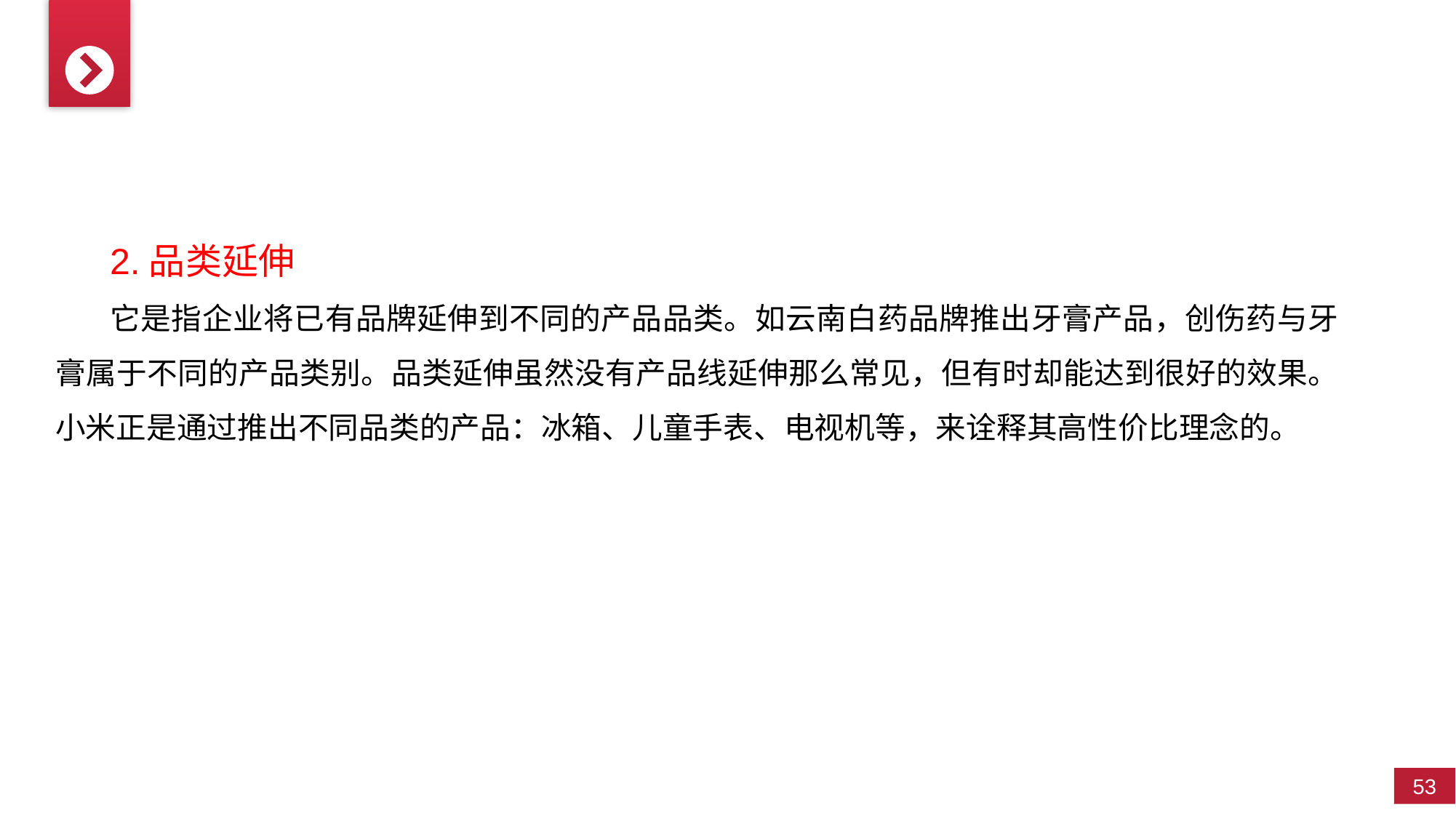

2.品类延伸
它是指企业将已有品牌延伸到不同的产品品类。如云南白药品牌推出牙膏产品，创伤药与牙膏属于不同的产品类别。品类延伸虽然没有产品线延伸那么常见，但有时却能达到很好的效果。小米正是通过推出不同品类的产品：冰箱、儿童手表、电视机等，来诠释其高性价比理念的。